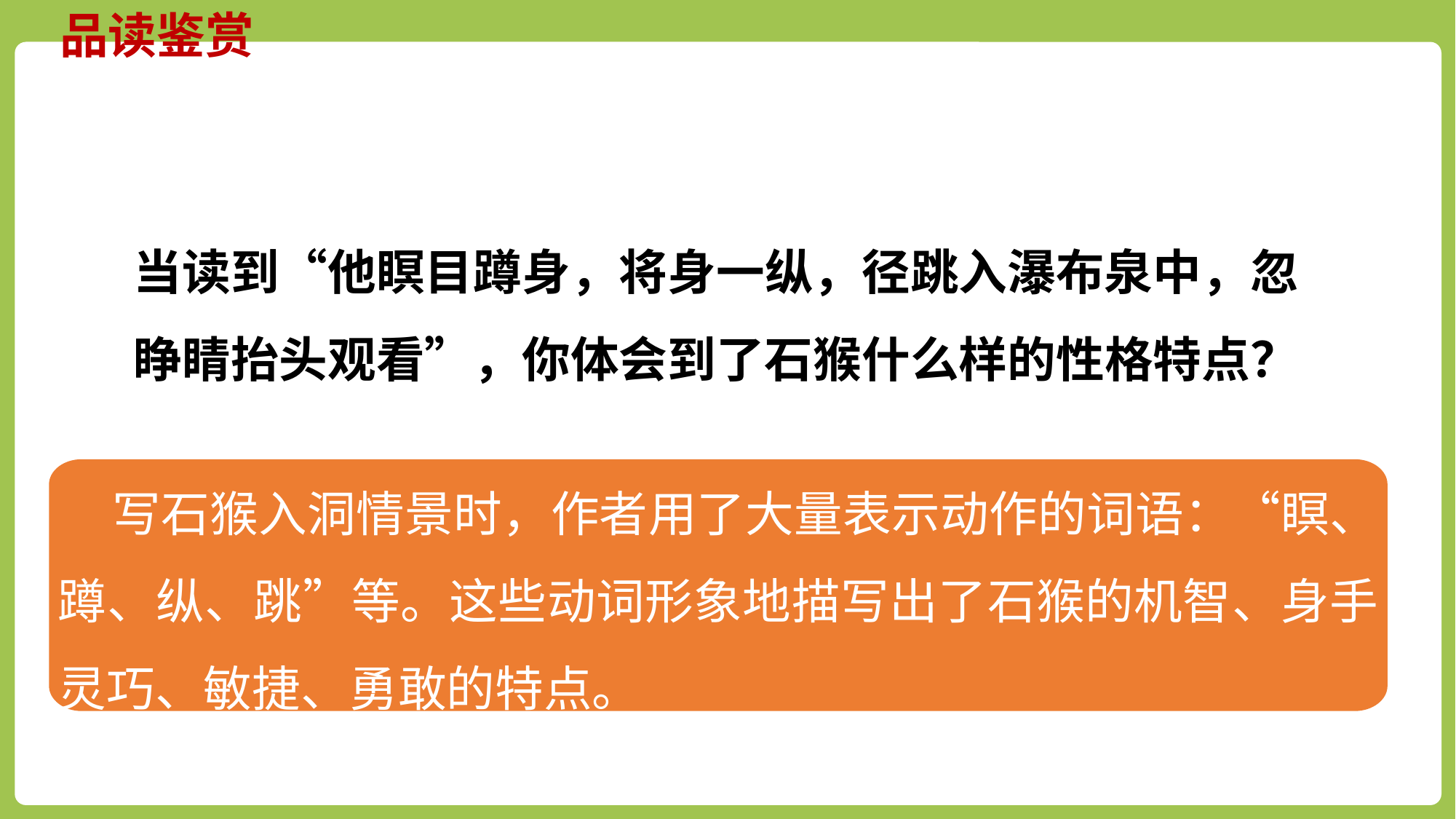

品读鉴赏
当读到“他瞑目蹲身，将身一纵，径跳入瀑布泉中，忽睁睛抬头观看”，你体会到了石猴什么样的性格特点？
写石猴入洞情景时，作者用了大量表示动作的词语：“瞑、蹲、纵、跳”等。这些动词形象地描写出了石猴的机智、身手灵巧、敏捷、勇敢的特点。